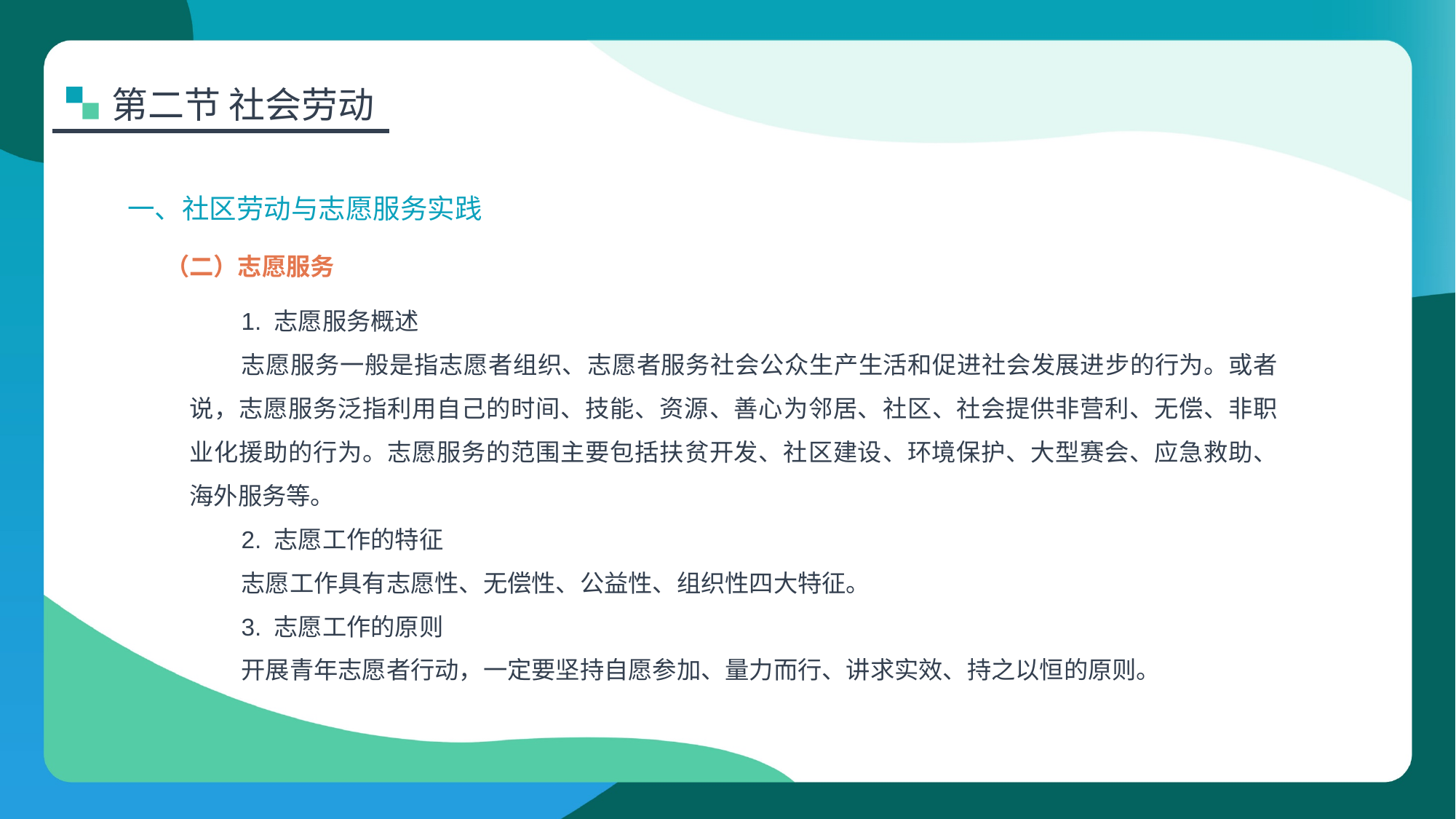

第二节 社会劳动

一、社区劳动与志愿服务实践
（二）志愿服务
1. 志愿服务概述
志愿服务一般是指志愿者组织、志愿者服务社会公众生产生活和促进社会发展进步的行为。或者说，志愿服务泛指利用自己的时间、技能、资源、善心为邻居、社区、社会提供非营利、无偿、非职业化援助的行为。志愿服务的范围主要包括扶贫开发、社区建设、环境保护、大型赛会、应急救助、海外服务等。
2. 志愿工作的特征
志愿工作具有志愿性、无偿性、公益性、组织性四大特征。
3. 志愿工作的原则
开展青年志愿者行动，一定要坚持自愿参加、量力而行、讲求实效、持之以恒的原则。